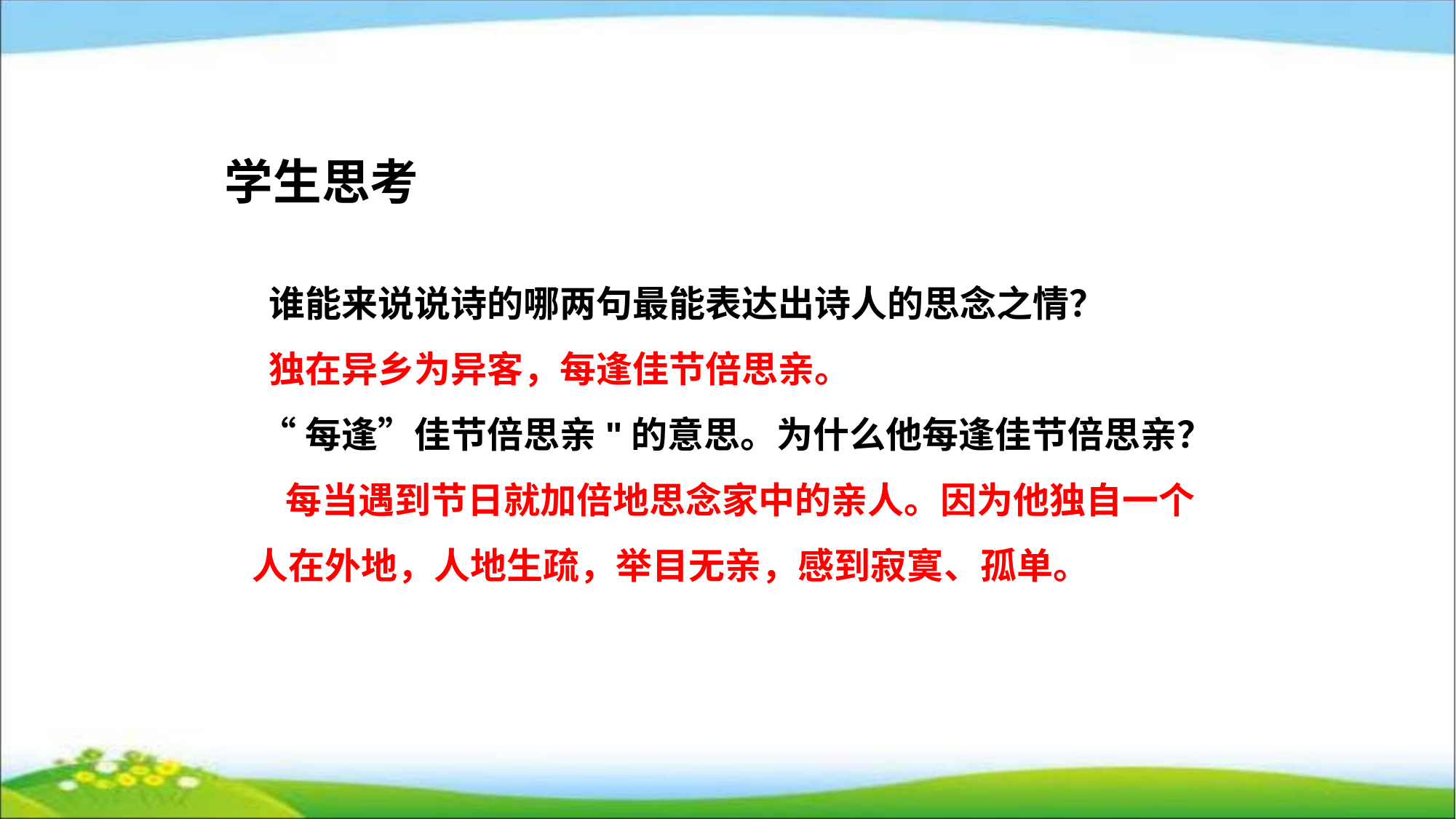

学生思考
 谁能来说说诗的哪两句最能表达出诗人的思念之情？
 独在异乡为异客，每逢佳节倍思亲。
 “每逢”佳节倍思亲"的意思。为什么他每逢佳节倍思亲？
   每当遇到节日就加倍地思念家中的亲人。因为他独自一个人在外地，人地生疏，举目无亲，感到寂寞、孤单。